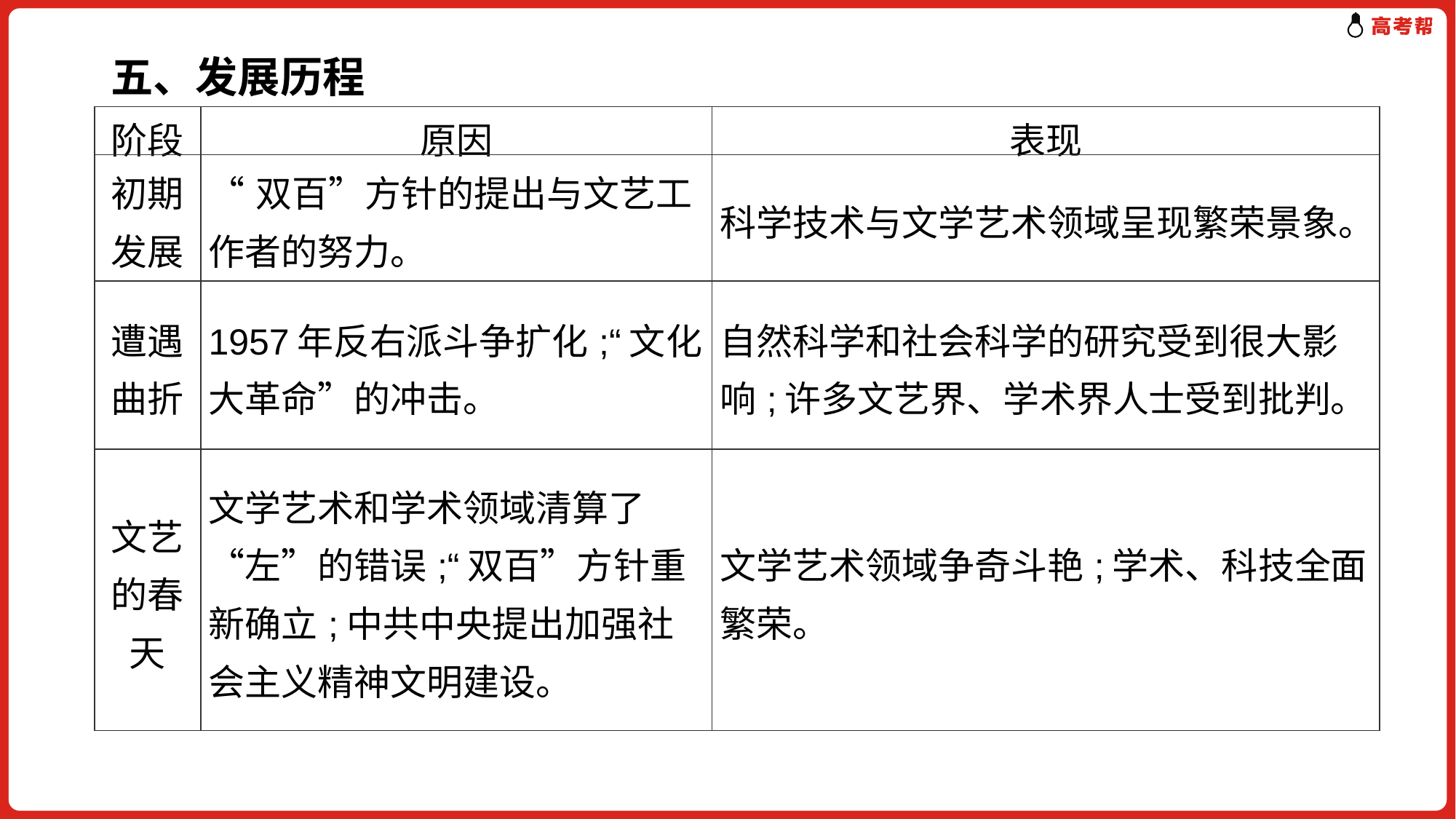

五、发展历程

| 阶段 | 原因 | 表现 |
| --- | --- | --- |
| 初期发展 | “双百”方针的提出与文艺工作者的努力。 | 科学技术与文学艺术领域呈现繁荣景象。 |
| 遭遇曲折 | 1957年反右派斗争扩化;“文化大革命”的冲击。 | 自然科学和社会科学的研究受到很大影响;许多文艺界、学术界人士受到批判。 |
| 文艺的春天 | 文学艺术和学术领域清算了“左”的错误;“双百”方针重新确立;中共中央提出加强社会主义精神文明建设。 | 文学艺术领域争奇斗艳;学术、科技全面繁荣。 |